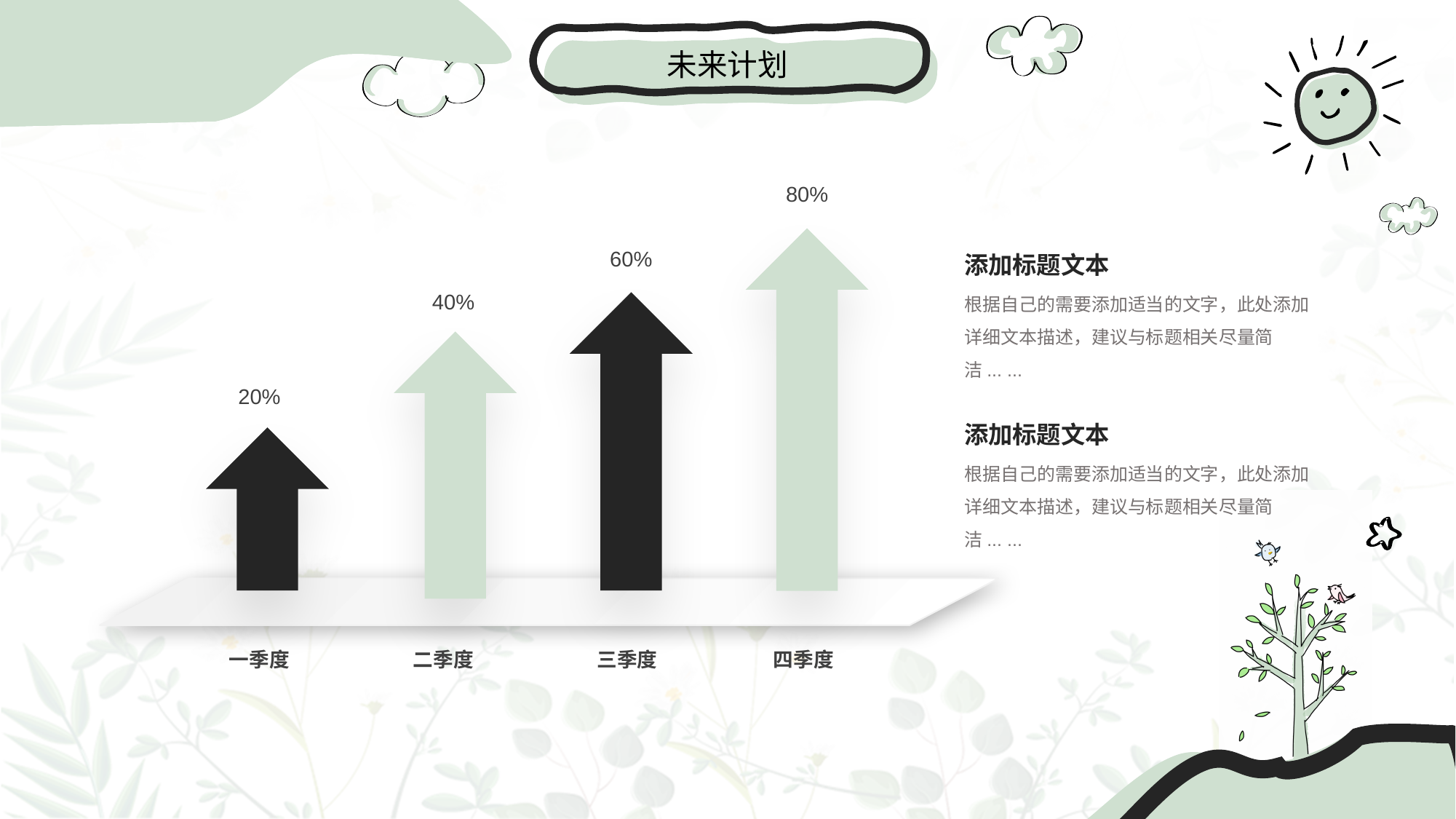

未来计划
80%
01

60%
添加标题文本
根据自己的需要添加适当的文字，此处添加详细文本描述，建议与标题相关尽量简洁... ...
40%

20%
添加标题文本
根据自己的需要添加适当的文字，此处添加详细文本描述，建议与标题相关尽量简洁... ...

一季度
二季度
三季度
四季度